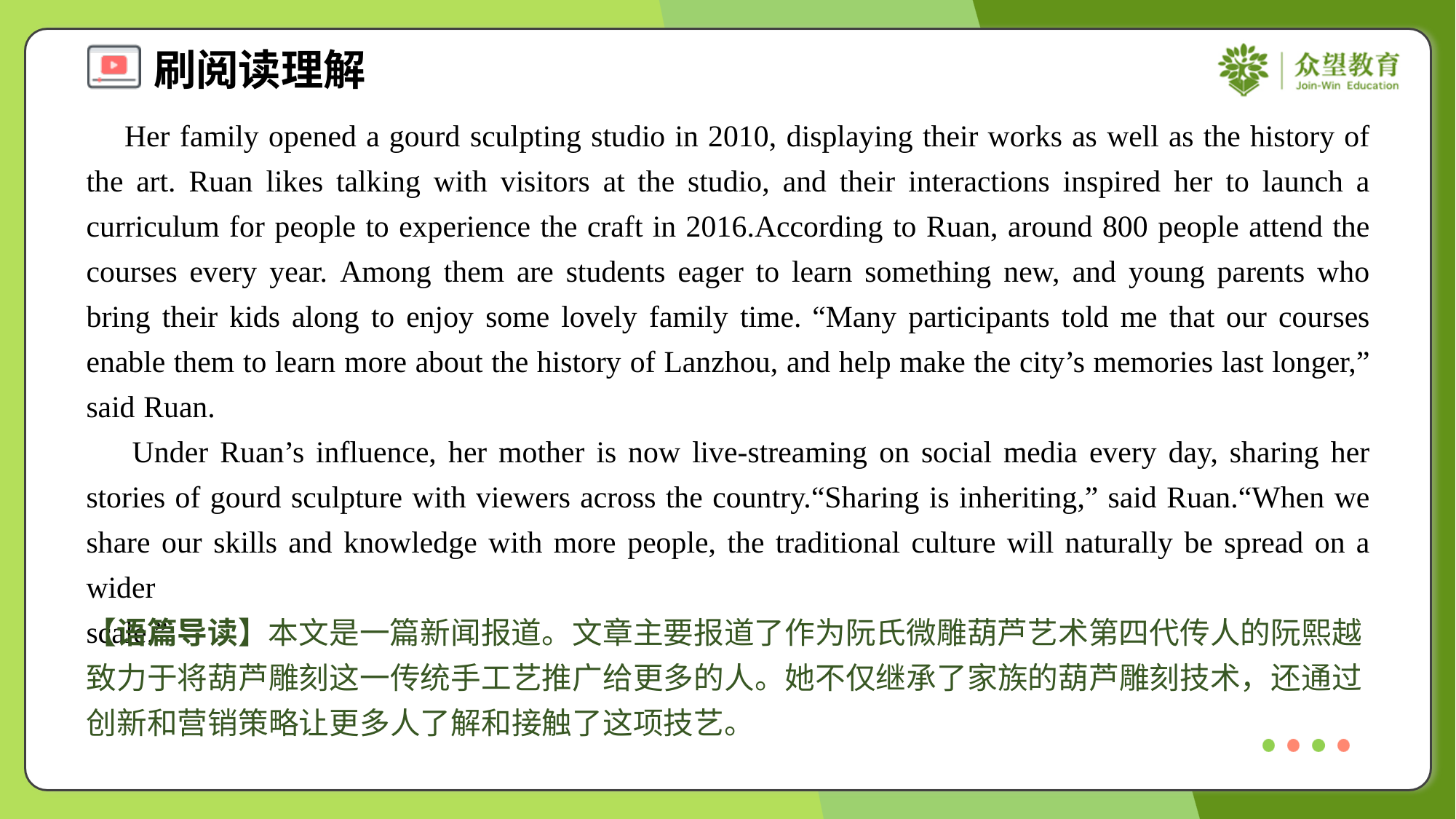

Her family opened a gourd sculpting studio in 2010, displaying their works as well as the history of the art. Ruan likes talking with visitors at the studio, and their interactions inspired her to launch a curriculum for people to experience the craft in 2016.According to Ruan, around 800 people attend the courses every year. Among them are students eager to learn something new, and young parents who bring their kids along to enjoy some lovely family time. “Many participants told me that our courses enable them to learn more about the history of Lanzhou, and help make the city’s memories last longer,” said Ruan.
    Under Ruan’s influence, her mother is now live-streaming on social media every day, sharing her stories of gourd sculpture with viewers across the country.“Sharing is inheriting,” said Ruan.“When we share our skills and knowledge with more people, the traditional culture will naturally be spread on a wider scale.”#6
【语篇导读】本文是一篇新闻报道。文章主要报道了作为阮氏微雕葫芦艺术第四代传人的阮熙越致力于将葫芦雕刻这一传统手工艺推广给更多的人。她不仅继承了家族的葫芦雕刻技术，还通过创新和营销策略让更多人了解和接触了这项技艺。